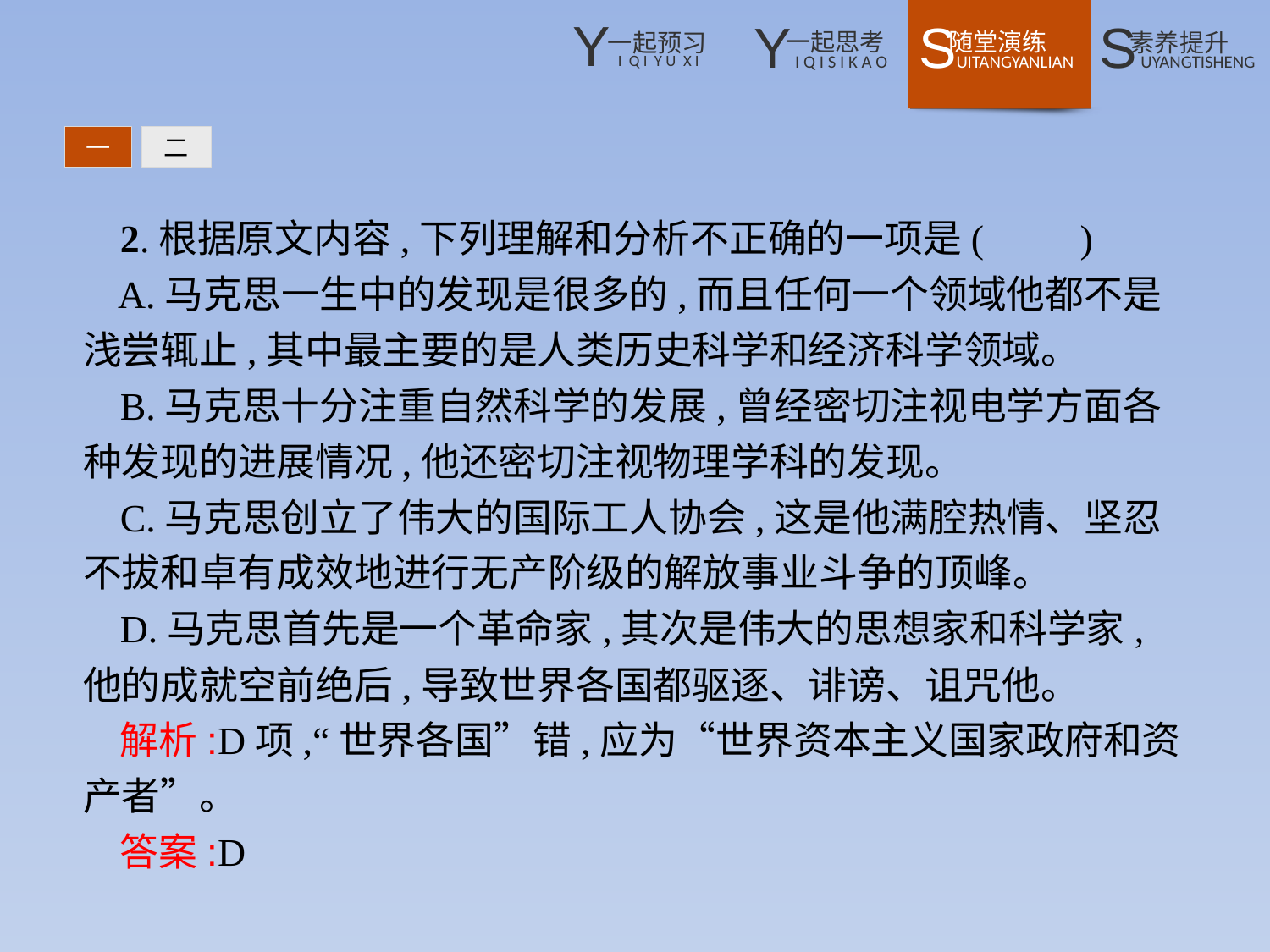

一
二
2.根据原文内容,下列理解和分析不正确的一项是(　　)
A.马克思一生中的发现是很多的,而且任何一个领域他都不是浅尝辄止,其中最主要的是人类历史科学和经济科学领域。
B.马克思十分注重自然科学的发展,曾经密切注视电学方面各种发现的进展情况,他还密切注视物理学科的发现。
C.马克思创立了伟大的国际工人协会,这是他满腔热情、坚忍不拔和卓有成效地进行无产阶级的解放事业斗争的顶峰。
D.马克思首先是一个革命家,其次是伟大的思想家和科学家,他的成就空前绝后,导致世界各国都驱逐、诽谤、诅咒他。
解析:D项,“世界各国”错,应为“世界资本主义国家政府和资产者”。
答案:D